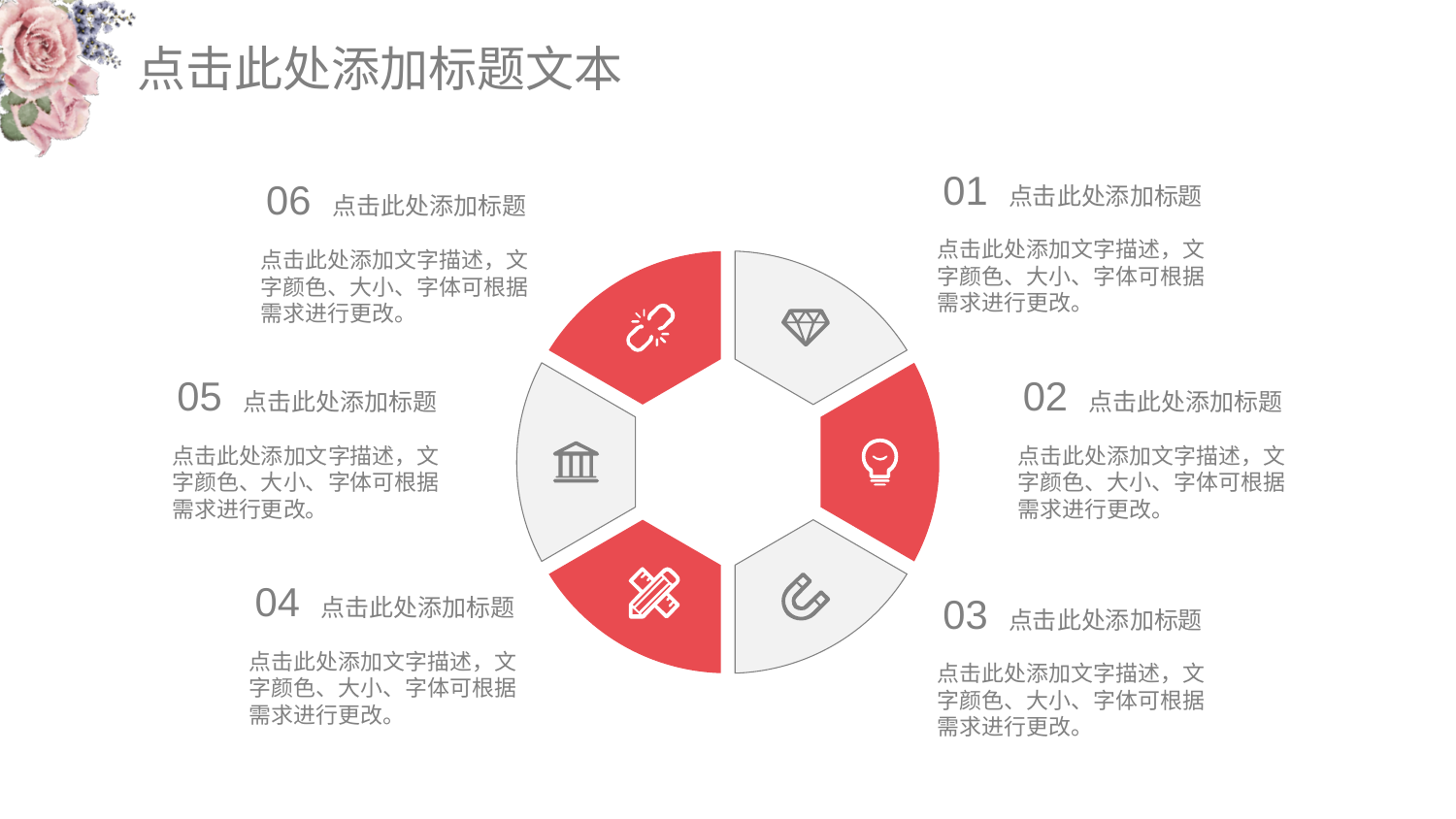

点击此处添加标题文本
01 点击此处添加标题
点击此处添加文字描述，文字颜色、大小、字体可根据需求进行更改。
06 点击此处添加标题
点击此处添加文字描述，文字颜色、大小、字体可根据需求进行更改。

05 点击此处添加标题
点击此处添加文字描述，文字颜色、大小、字体可根据需求进行更改。
02 点击此处添加标题
点击此处添加文字描述，文字颜色、大小、字体可根据需求进行更改。

04 点击此处添加标题
点击此处添加文字描述，文字颜色、大小、字体可根据需求进行更改。
03 点击此处添加标题
点击此处添加文字描述，文字颜色、大小、字体可根据需求进行更改。